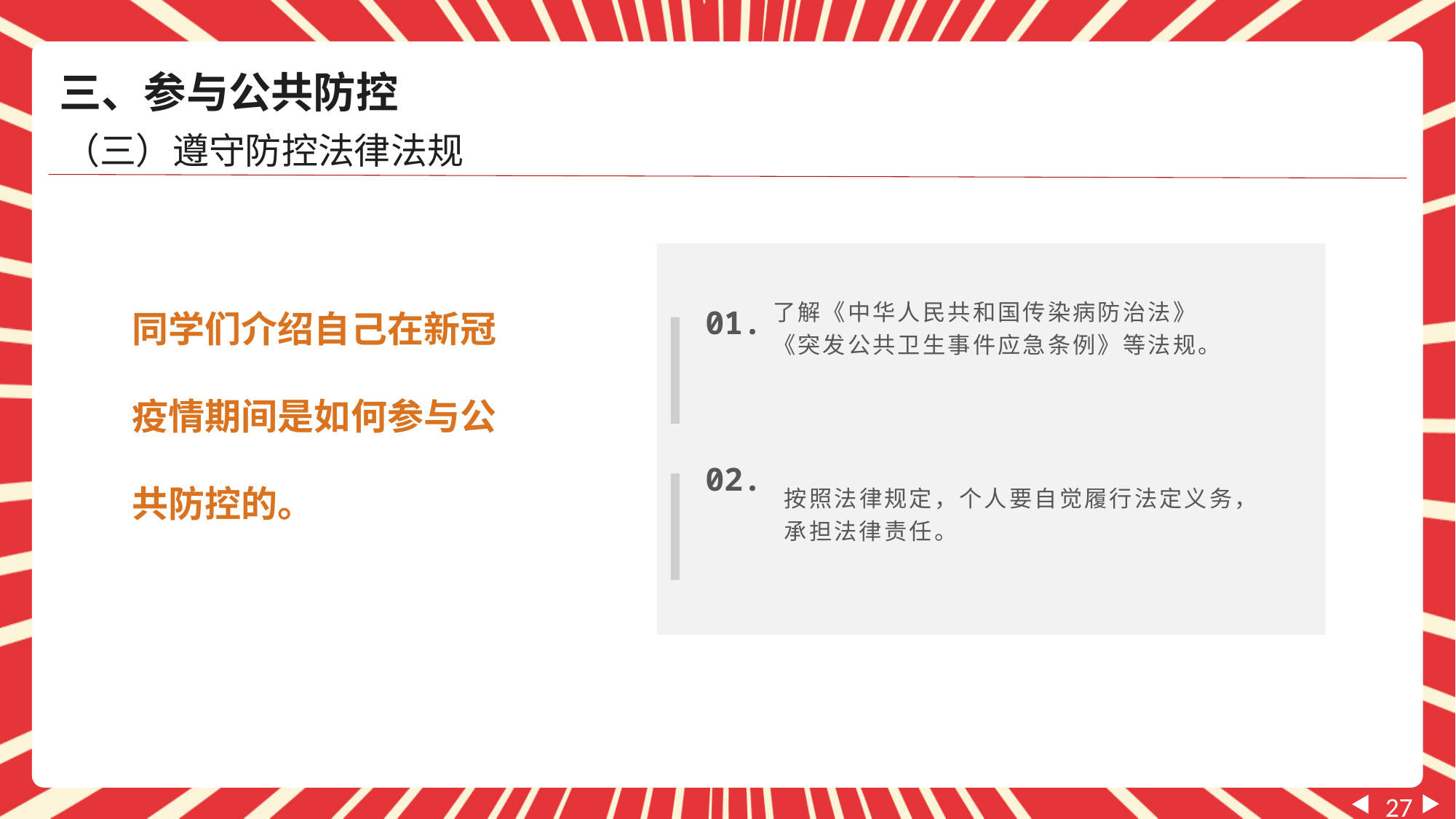

三、参与公共防控
（三）遵守防控法律法规

同学们介绍自己在新冠疫情期间是如何参与公共防控的。
01.
了解《中华人民共和国传染病防治法》《突发公共卫生事件应急条例》等法规。

02.

按照法律规定，个人要自觉履行法定义务，承担法律责任。